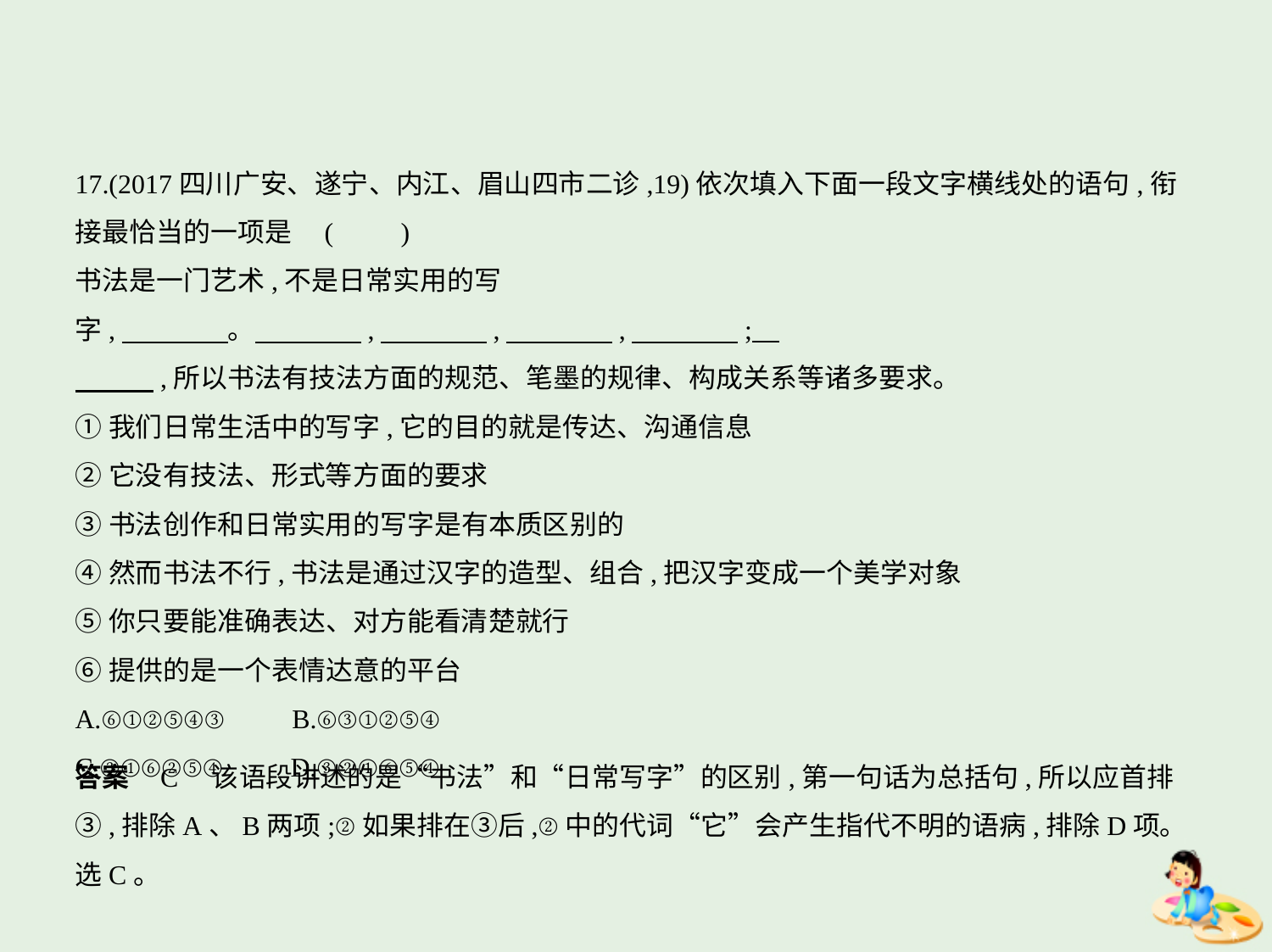

17.(2017四川广安、遂宁、内江、眉山四市二诊,19)依次填入下面一段文字横线处的语句,衔
接最恰当的一项是 (　　)
书法是一门艺术,不是日常实用的写字,　　　    。　　　    ,　　　    ,　　　    ,　　　    ;    
　　    ,所以书法有技法方面的规范、笔墨的规律、构成关系等诸多要求。
①我们日常生活中的写字,它的目的就是传达、沟通信息
②它没有技法、形式等方面的要求
③书法创作和日常实用的写字是有本质区别的
④然而书法不行,书法是通过汉字的造型、组合,把汉字变成一个美学对象
⑤你只要能准确表达、对方能看清楚就行
⑥提供的是一个表情达意的平台
A.⑥①②⑤④③　　B.⑥③①②⑤④
C.③①⑥②⑤④　　D.③②①⑥⑤④
答案    C　该语段讲述的是“书法”和“日常写字”的区别,第一句话为总括句,所以应首排
③,排除A、B两项;②如果排在③后,②中的代词“它”会产生指代不明的语病,排除D项。
选C。